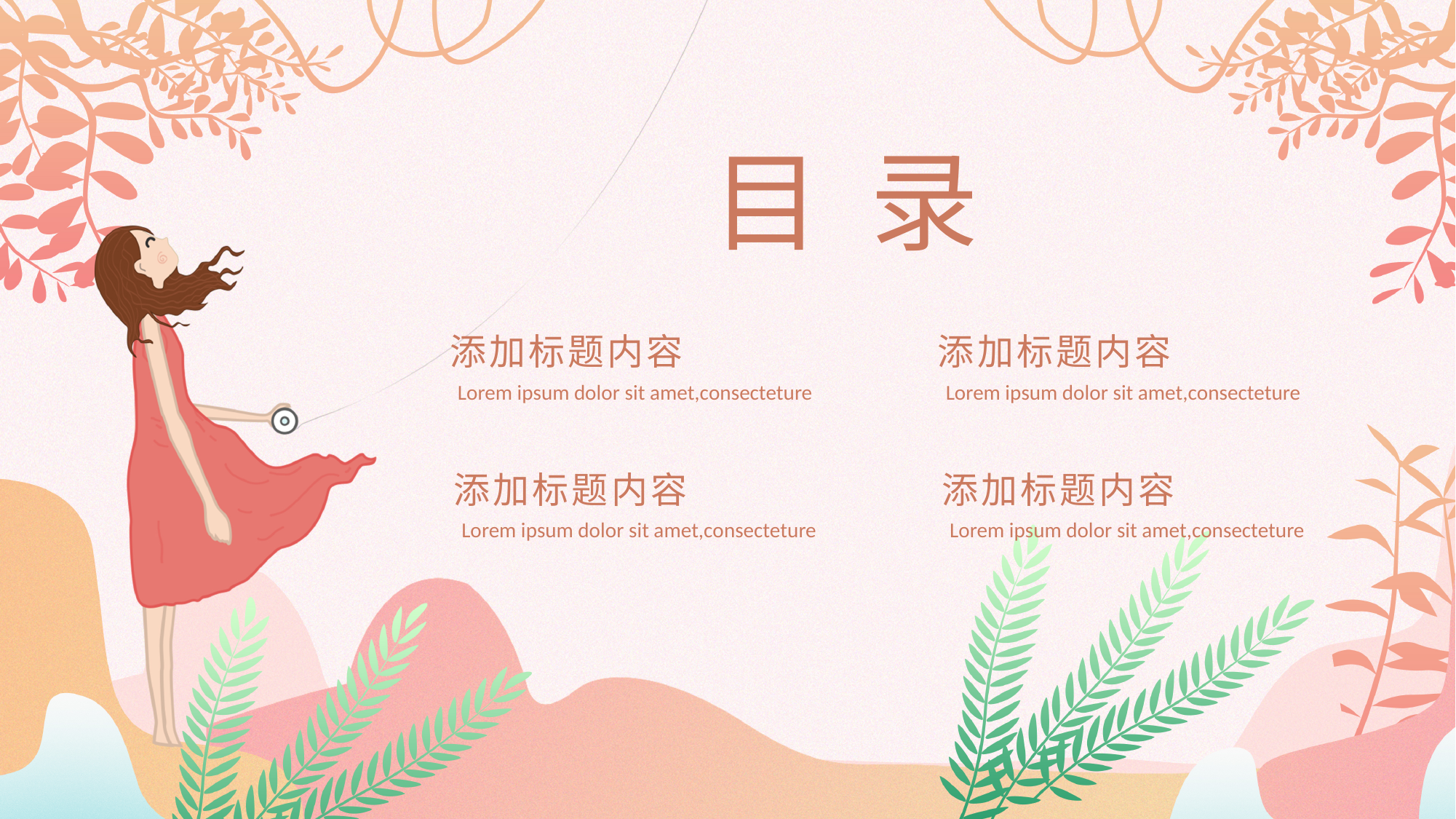

目  录
添加标题内容
Lorem ipsum dolor sit amet,consecteture
添加标题内容
Lorem ipsum dolor sit amet,consecteture
添加标题内容
Lorem ipsum dolor sit amet,consecteture
添加标题内容
Lorem ipsum dolor sit amet,consecteture